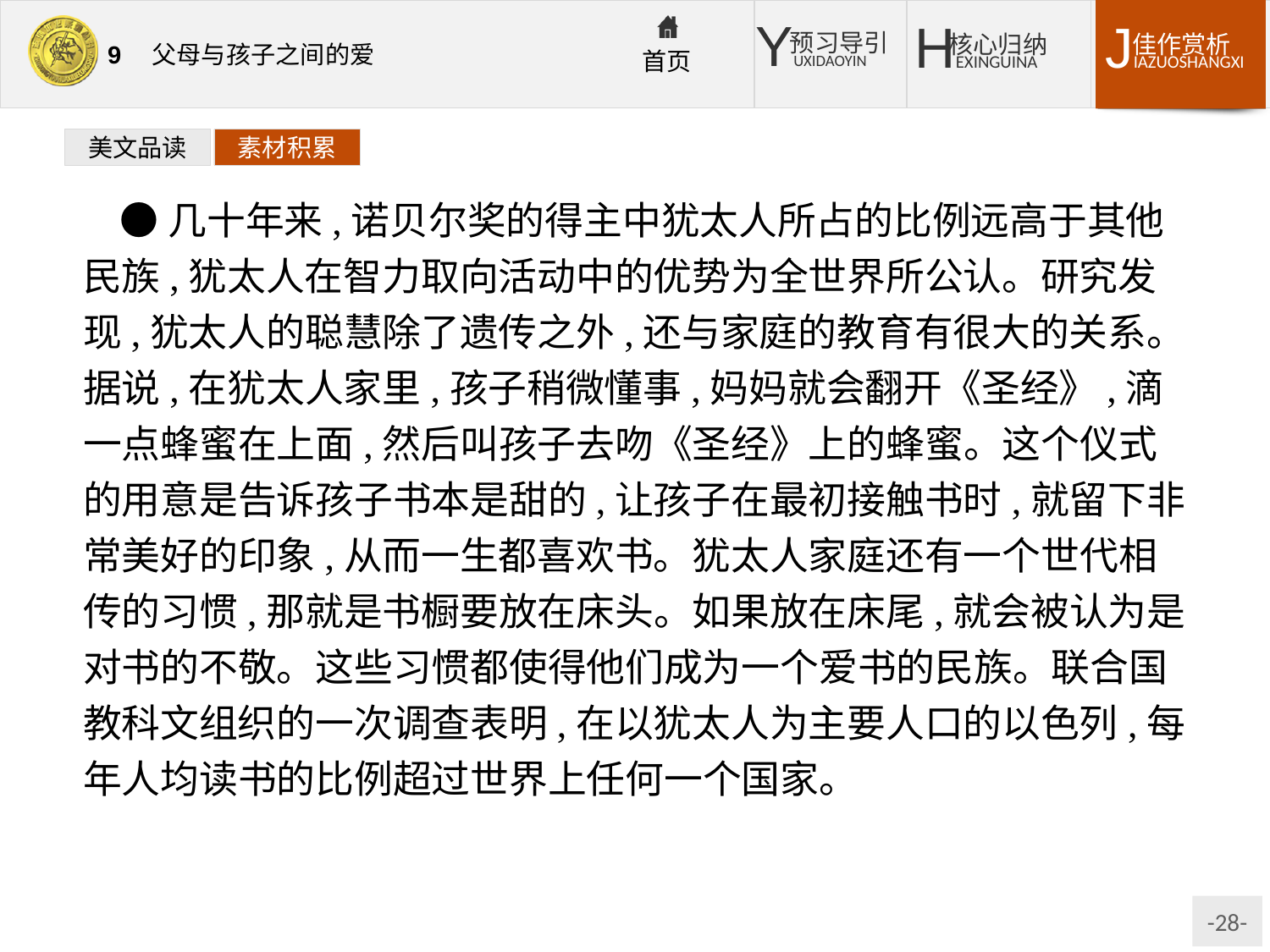

美文品读
素材积累
●几十年来,诺贝尔奖的得主中犹太人所占的比例远高于其他民族,犹太人在智力取向活动中的优势为全世界所公认。研究发现,犹太人的聪慧除了遗传之外,还与家庭的教育有很大的关系。据说,在犹太人家里,孩子稍微懂事,妈妈就会翻开《圣经》,滴一点蜂蜜在上面,然后叫孩子去吻《圣经》上的蜂蜜。这个仪式的用意是告诉孩子书本是甜的,让孩子在最初接触书时,就留下非常美好的印象,从而一生都喜欢书。犹太人家庭还有一个世代相传的习惯,那就是书橱要放在床头。如果放在床尾,就会被认为是对书的不敬。这些习惯都使得他们成为一个爱书的民族。联合国教科文组织的一次调查表明,在以犹太人为主要人口的以色列,每年人均读书的比例超过世界上任何一个国家。